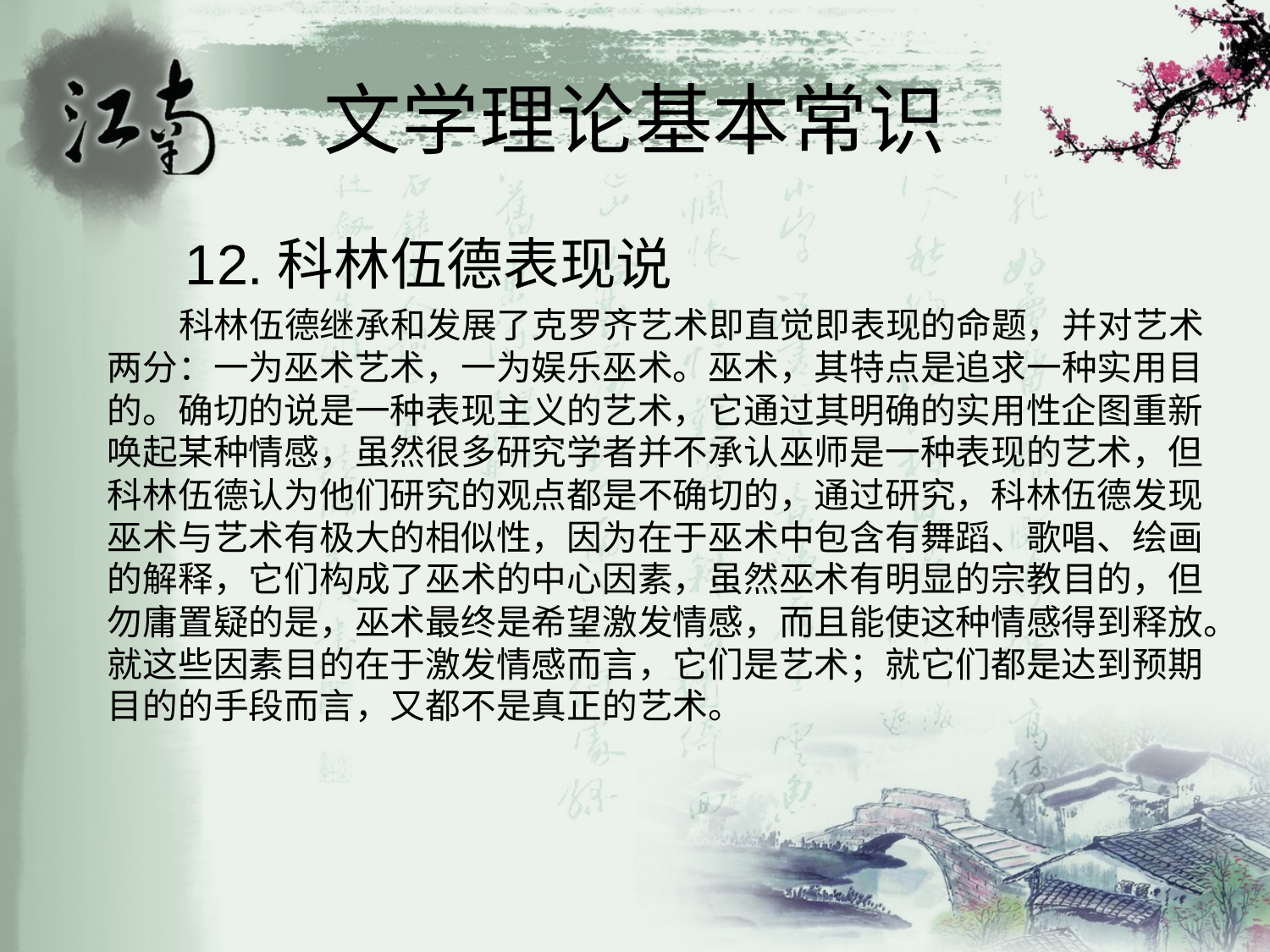

# 文学理论基本常识
        12.科林伍德表现说
        科林伍德继承和发展了克罗齐艺术即直觉即表现的命题，并对艺术两分：一为巫术艺术，一为娱乐巫术。巫术，其特点是追求一种实用目的。确切的说是一种表现主义的艺术，它通过其明确的实用性企图重新唤起某种情感，虽然很多研究学者并不承认巫师是一种表现的艺术，但科林伍德认为他们研究的观点都是不确切的，通过研究，科林伍德发现巫术与艺术有极大的相似性，因为在于巫术中包含有舞蹈、歌唱、绘画的解释，它们构成了巫术的中心因素，虽然巫术有明显的宗教目的，但勿庸置疑的是，巫术最终是希望激发情感，而且能使这种情感得到释放。就这些因素目的在于激发情感而言，它们是艺术；就它们都是达到预期目的的手段而言，又都不是真正的艺术。